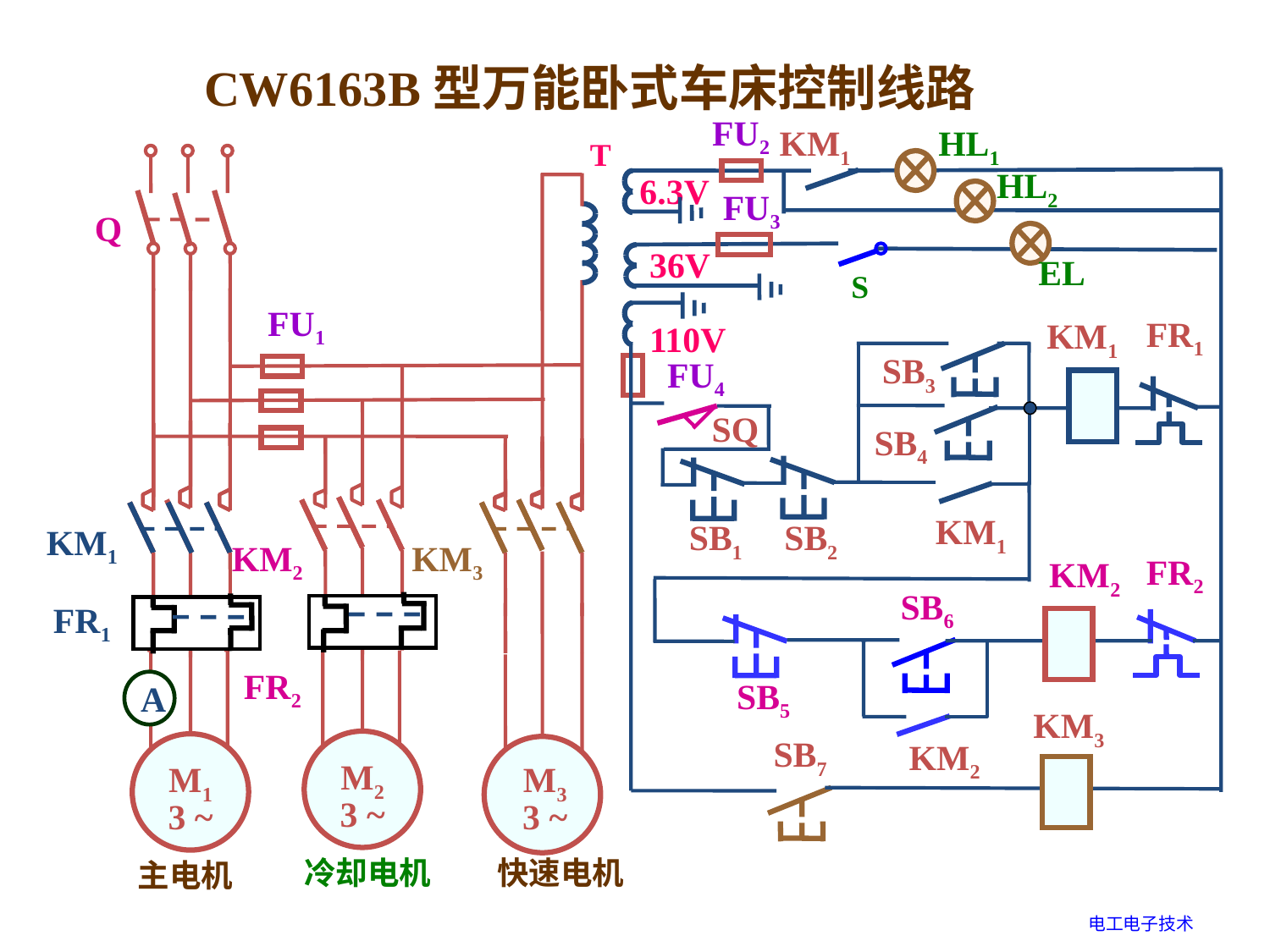

CW6163B型万能卧式车床控制线路
FU2
KM1
HL1

HL2

FU3

EL

S

KM1
FR1

SB3
FU4

SQ

SB4

KM1
SB1
SB2
KM2
FR2

SB6

SB5

KM3

SB7
KM2

T

Q

KM1

KM2
KM3

FR1

FR2
A

M2
3 ~
M1
3 ~
M3
3 ~
FU1
6.3V
36V
110V
冷却电机
快速电机
主电机
电工电子技术